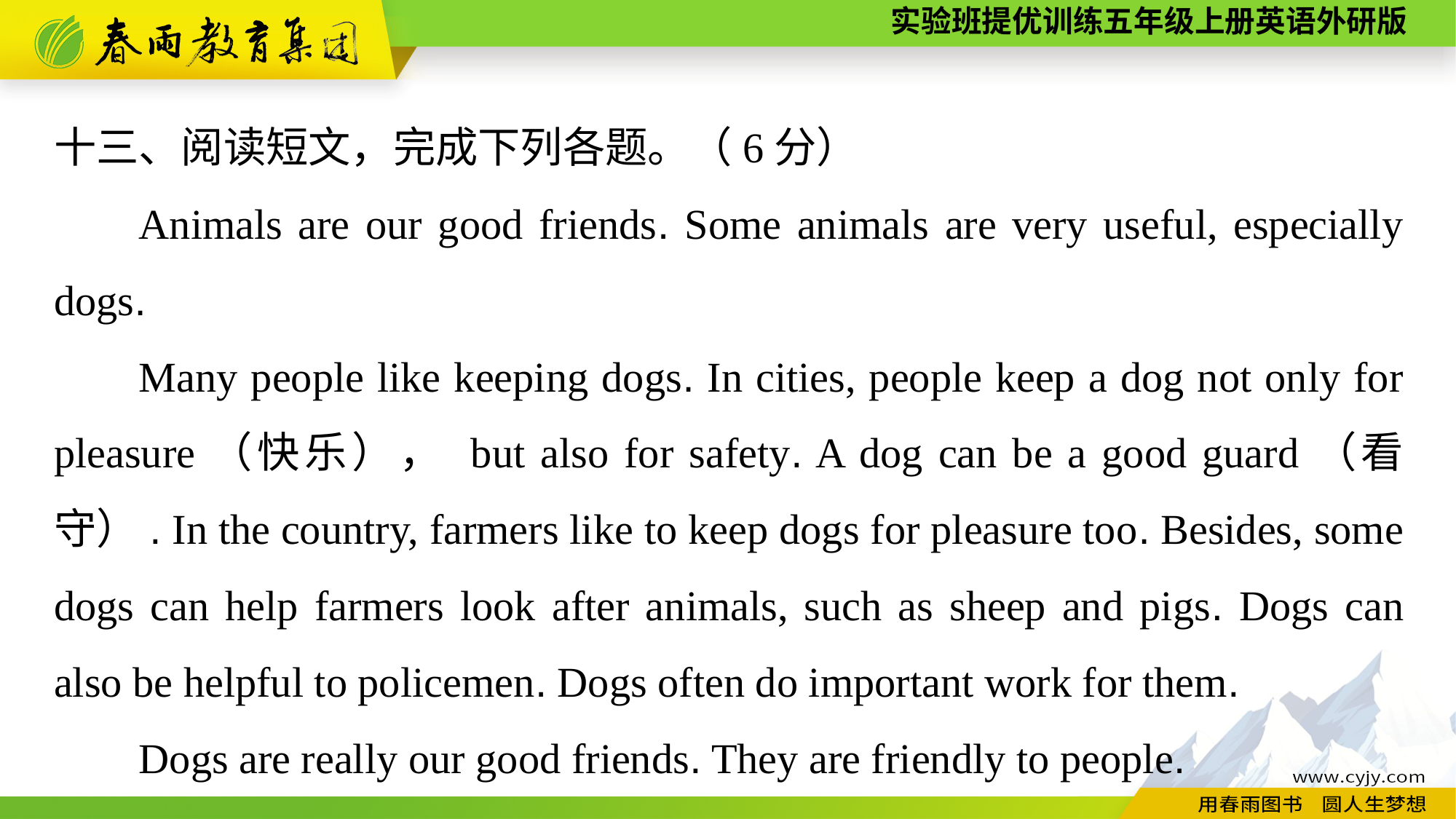

十三、阅读短文，完成下列各题。（6分）
Animals are our good friends. Some animals are very useful, especially dogs.
Many people like keeping dogs. In cities, people keep a dog not only for pleasure（快乐）， but also for safety. A dog can be a good guard（看守）. In the country, farmers like to keep dogs for pleasure too. Besides, some dogs can help farmers look after animals, such as sheep and pigs. Dogs can also be helpful to policemen. Dogs often do important work for them.
Dogs are really our good friends. They are friendly to people.